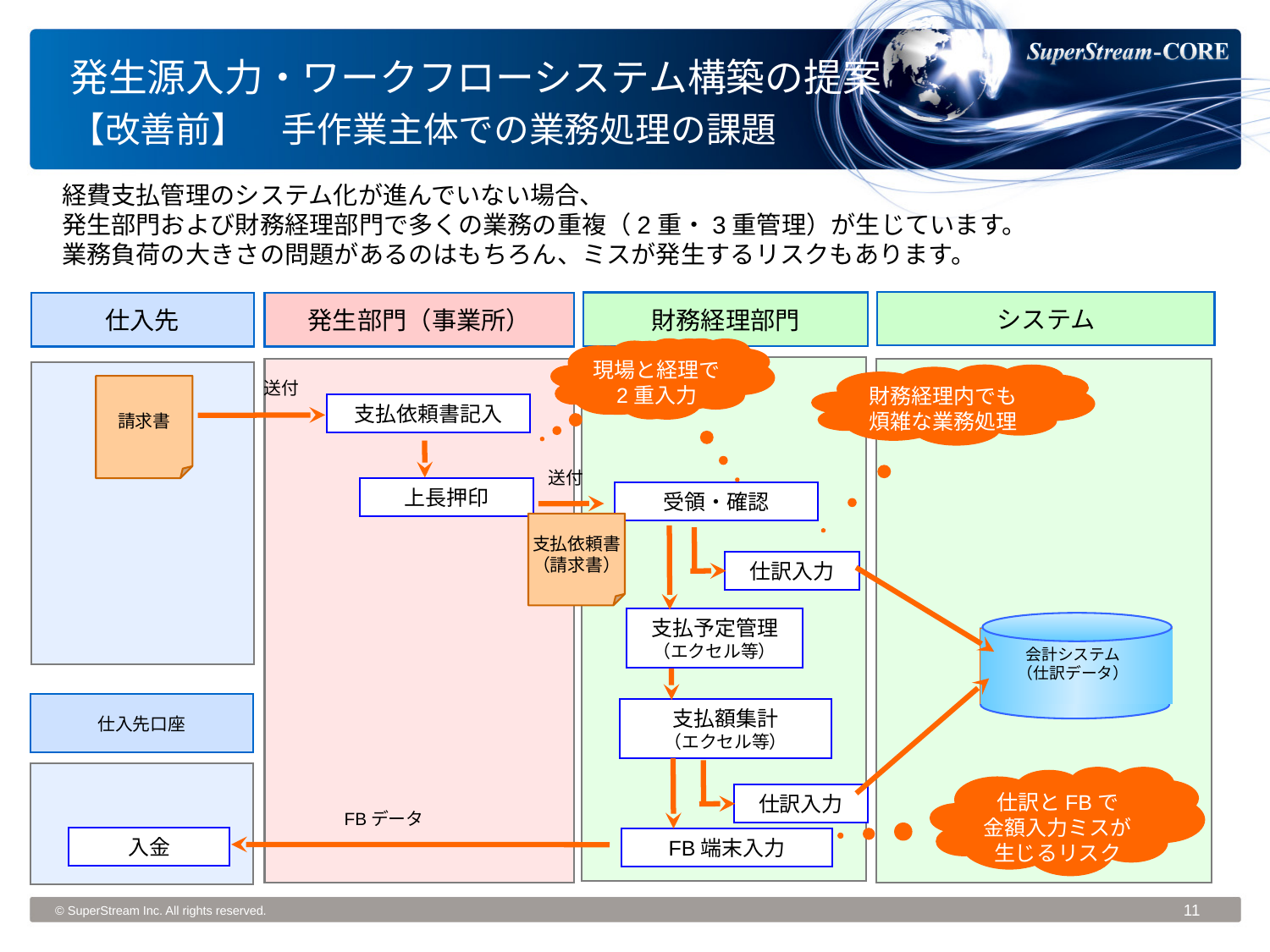

# 発生源入力・ワークフローシステム構築の提案 【改善前】　手作業主体での業務処理の課題
経費支払管理のシステム化が進んでいない場合、
発生部門および財務経理部門で多くの業務の重複（2重・3重管理）が生じています。
業務負荷の大きさの問題があるのはもちろん、ミスが発生するリスクもあります。
システム
財務経理部門
仕入先
発生部門（事業所）
煩雑な業務処理
現場と経理で
2重入力

財務経理内でも
煩雑な業務処理
送付
請求書
支払依頼書記入

送付
上長押印
受領・確認

支払依頼書
（請求書）

仕訳入力

支払予定管理
（エクセル等）

会計システム
（仕訳データ）

仕入先口座
支払額集計
（エクセル等）

仕訳とFBで
金額入力ミスが生じるリスク
仕訳入力
FBデータ

入金
FB端末入力

© SuperStream Inc. All rights reserved.
11